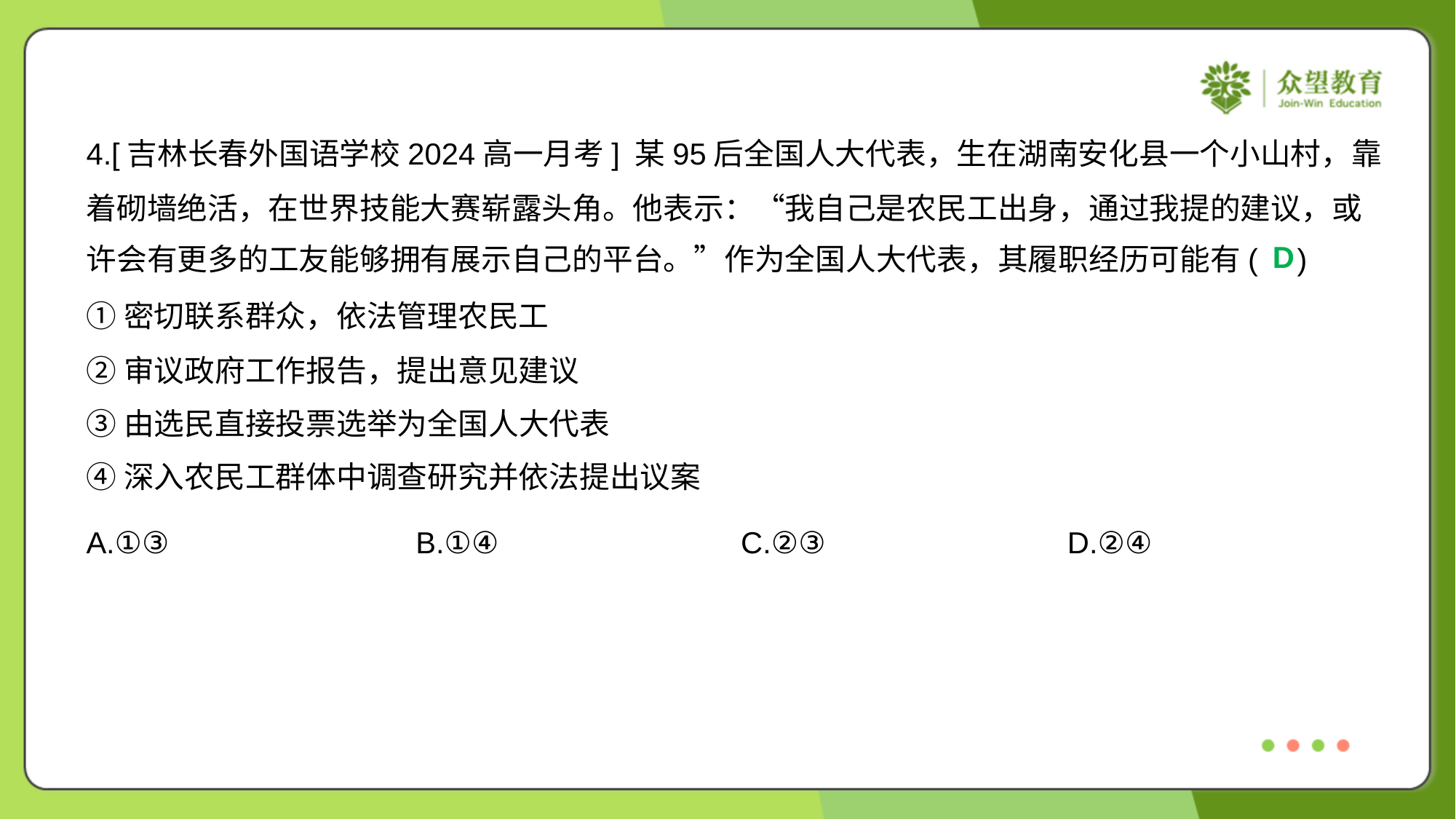

4.[吉林长春外国语学校2024高一月考] 某95后全国人大代表，生在湖南安化县一个小山村，靠
着砌墙绝活，在世界技能大赛崭露头角。他表示：“我自己是农民工出身，通过我提的建议，或
许会有更多的工友能够拥有展示自己的平台。”作为全国人大代表，其履职经历可能有(     )
D
①密切联系群众，依法管理农民工
②审议政府工作报告，提出意见建议
③由选民直接投票选举为全国人大代表
④深入农民工群体中调查研究并依法提出议案
A.①③	B.①④	C.②③	D.②④